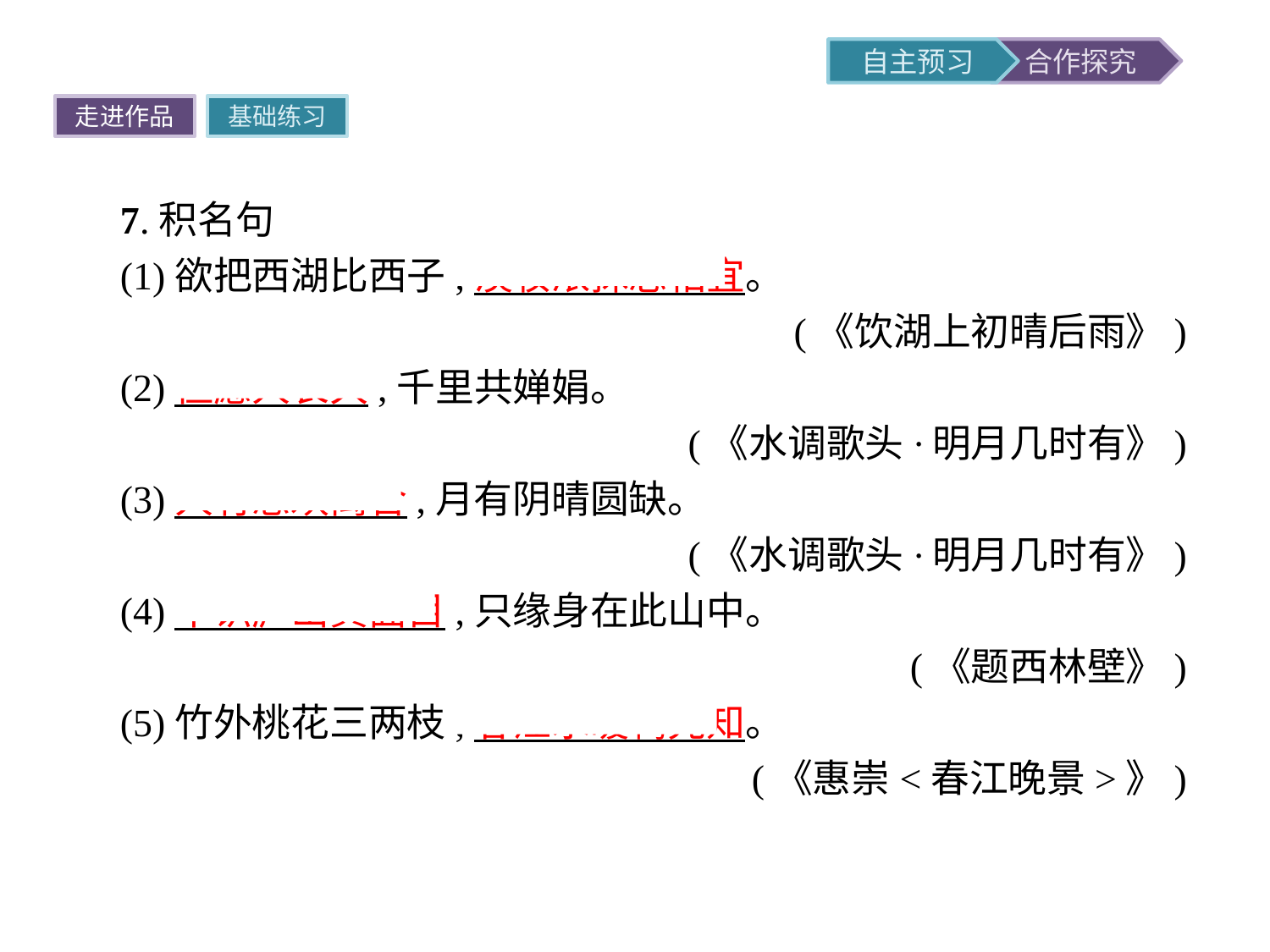

走进作品
基础练习
7.积名句
(1)欲把西湖比西子,淡妆浓抹总相宜。
(《饮湖上初晴后雨》)
(2)但愿人长久,千里共婵娟。
(《水调歌头·明月几时有》)
(3)人有悲欢离合,月有阴晴圆缺。
(《水调歌头·明月几时有》)
(4)不识庐山真面目,只缘身在此山中。
(《题西林壁》)
(5)竹外桃花三两枝,春江水暖鸭先知。
(《惠崇<春江晚景>》)